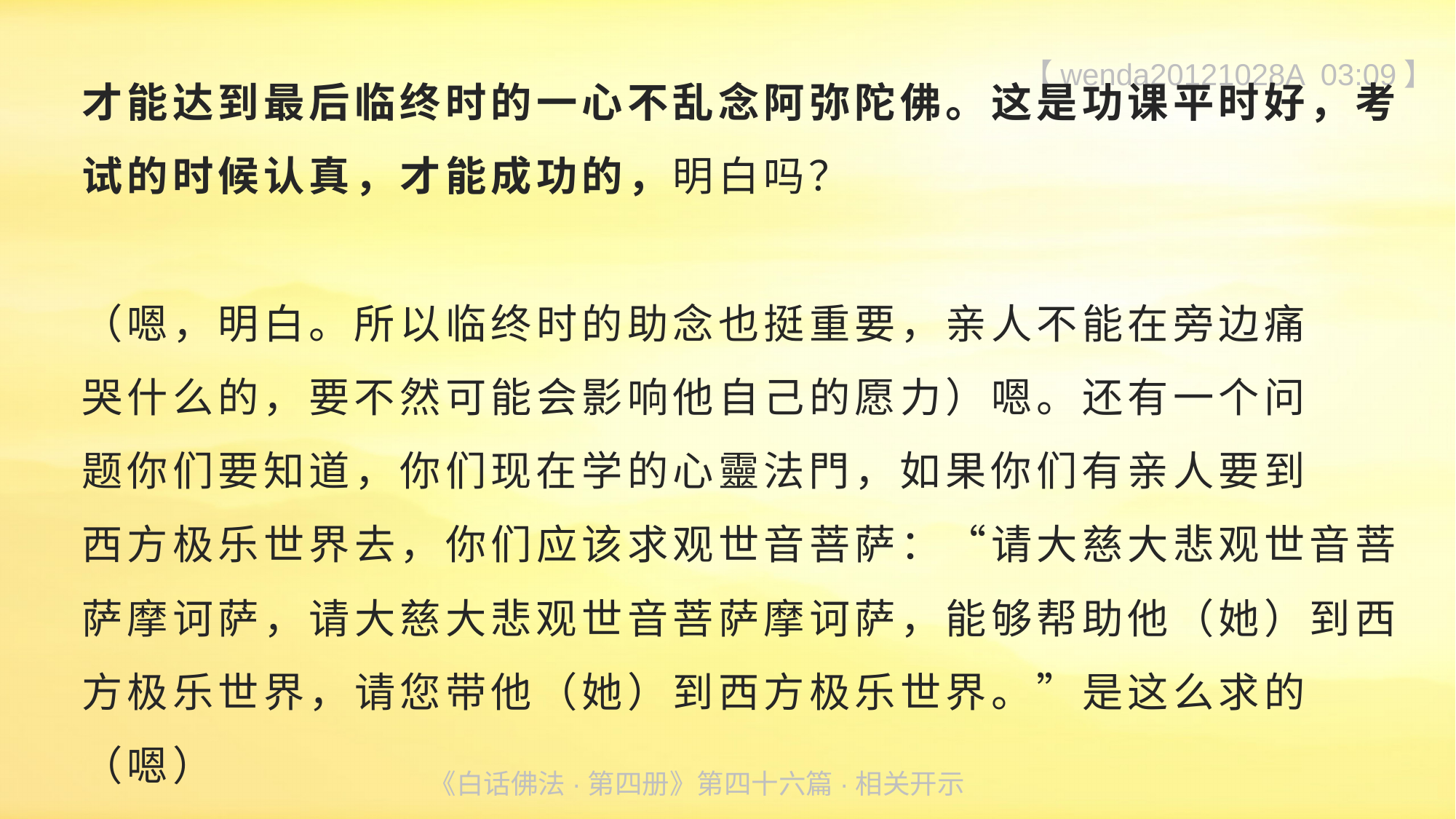

【wenda20121028A  03:09】
才能达到最后临终时的一心不乱念阿弥陀佛。这是功课平时好，考试的时候认真，才能成功的，明白吗？

（嗯，明白。所以临终时的助念也挺重要，亲人不能在旁边痛
哭什么的，要不然可能会影响他自己的愿力）嗯。还有一个问
题你们要知道，你们现在学的心靈法門，如果你们有亲人要到
西方极乐世界去，你们应该求观世音菩萨：“请大慈大悲观世音菩萨摩诃萨，请大慈大悲观世音菩萨摩诃萨，能够帮助他（她）到西方极乐世界，请您带他（她）到西方极乐世界。”是这么求的（嗯）
《白话佛法·第四册》第四十六篇·相关开示